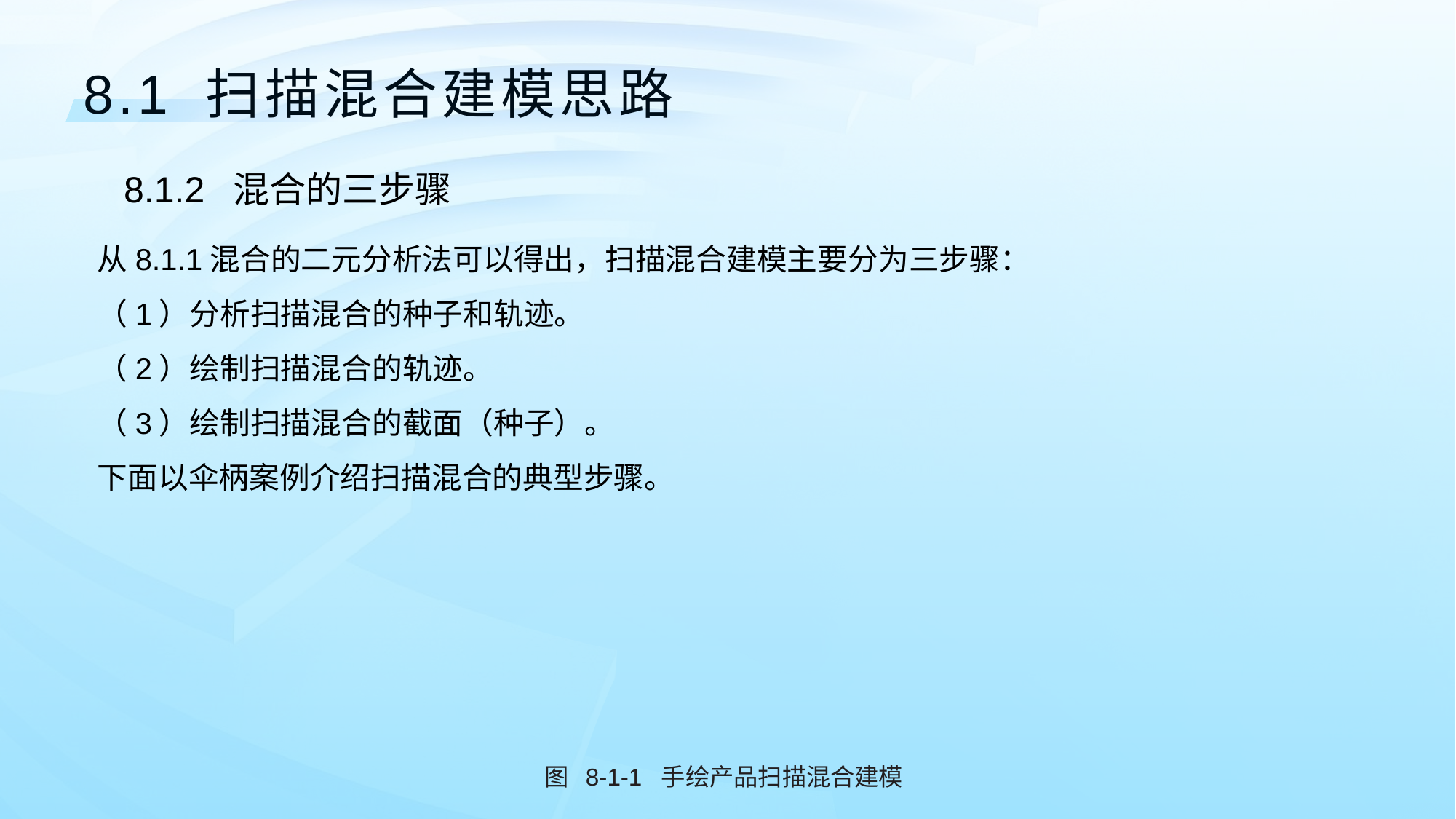

8.1 扫描混合建模思路
8.1.2	混合的三步骤
从8.1.1混合的二元分析法可以得出，扫描混合建模主要分为三步骤：
（1）分析扫描混合的种子和轨迹。
（2）绘制扫描混合的轨迹。
（3）绘制扫描混合的截面（种子）。
下面以伞柄案例介绍扫描混合的典型步骤。
图  8-1-1  手绘产品扫描混合建模